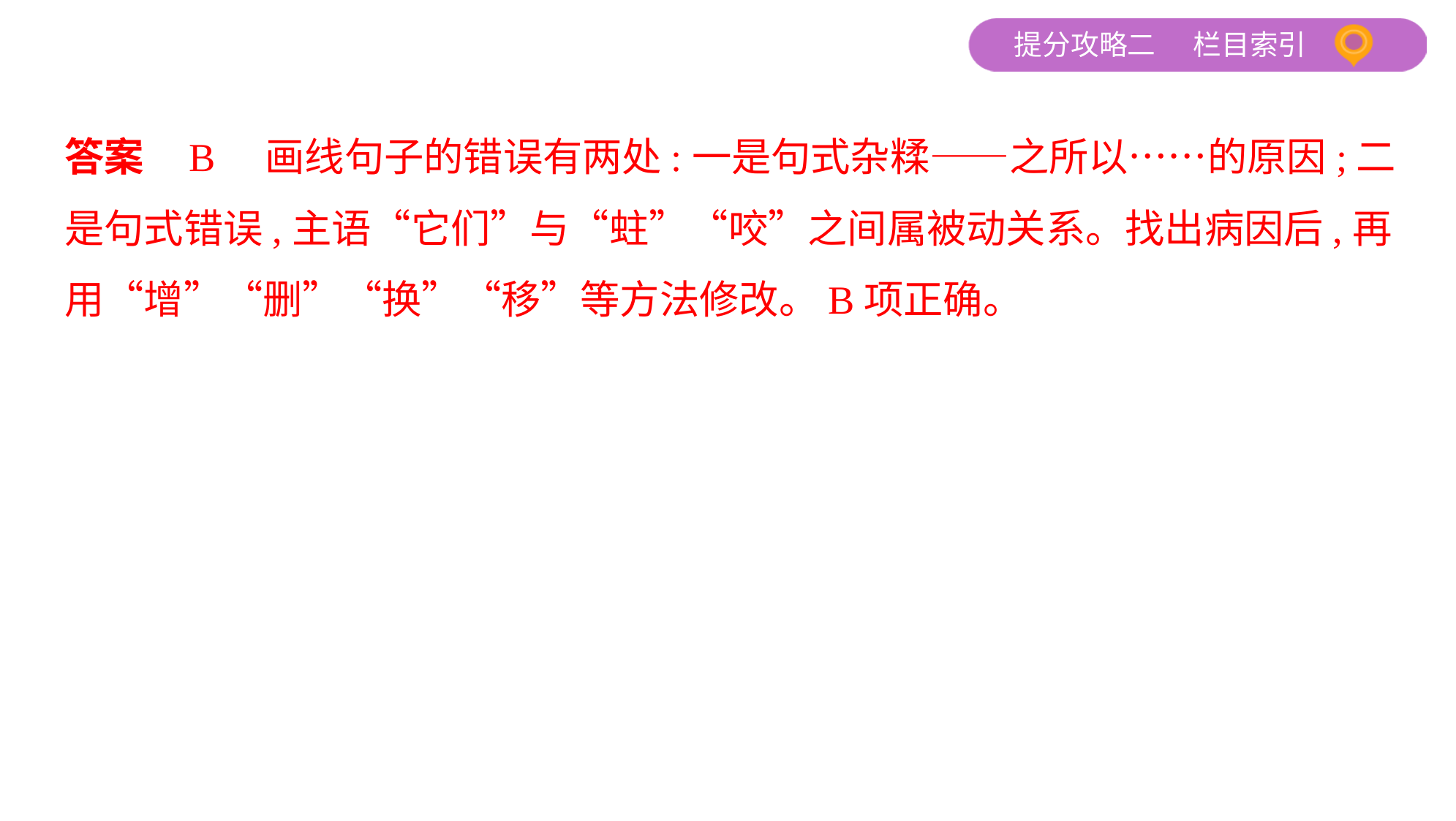

答案    B　画线句子的错误有两处:一是句式杂糅——之所以……的原因;二
是句式错误,主语“它们”与“蛀”“咬”之间属被动关系。找出病因后,再
用“增”“删”“换”“移”等方法修改。B项正确。